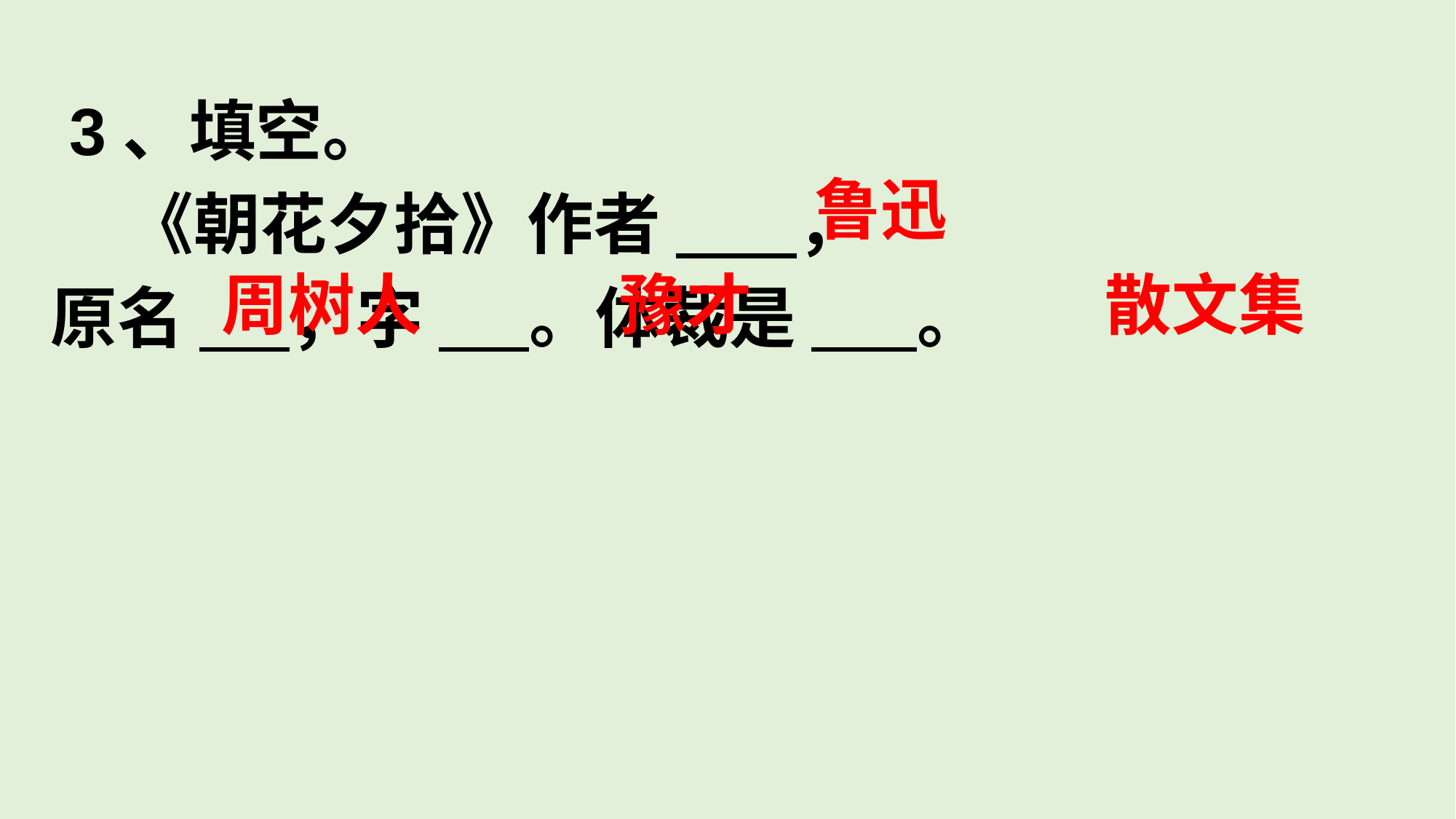

#
 3、填空。
    《朝花夕拾》作者         ，
原名       ，字       。体裁是        。
鲁迅
周树人
豫才
散文集